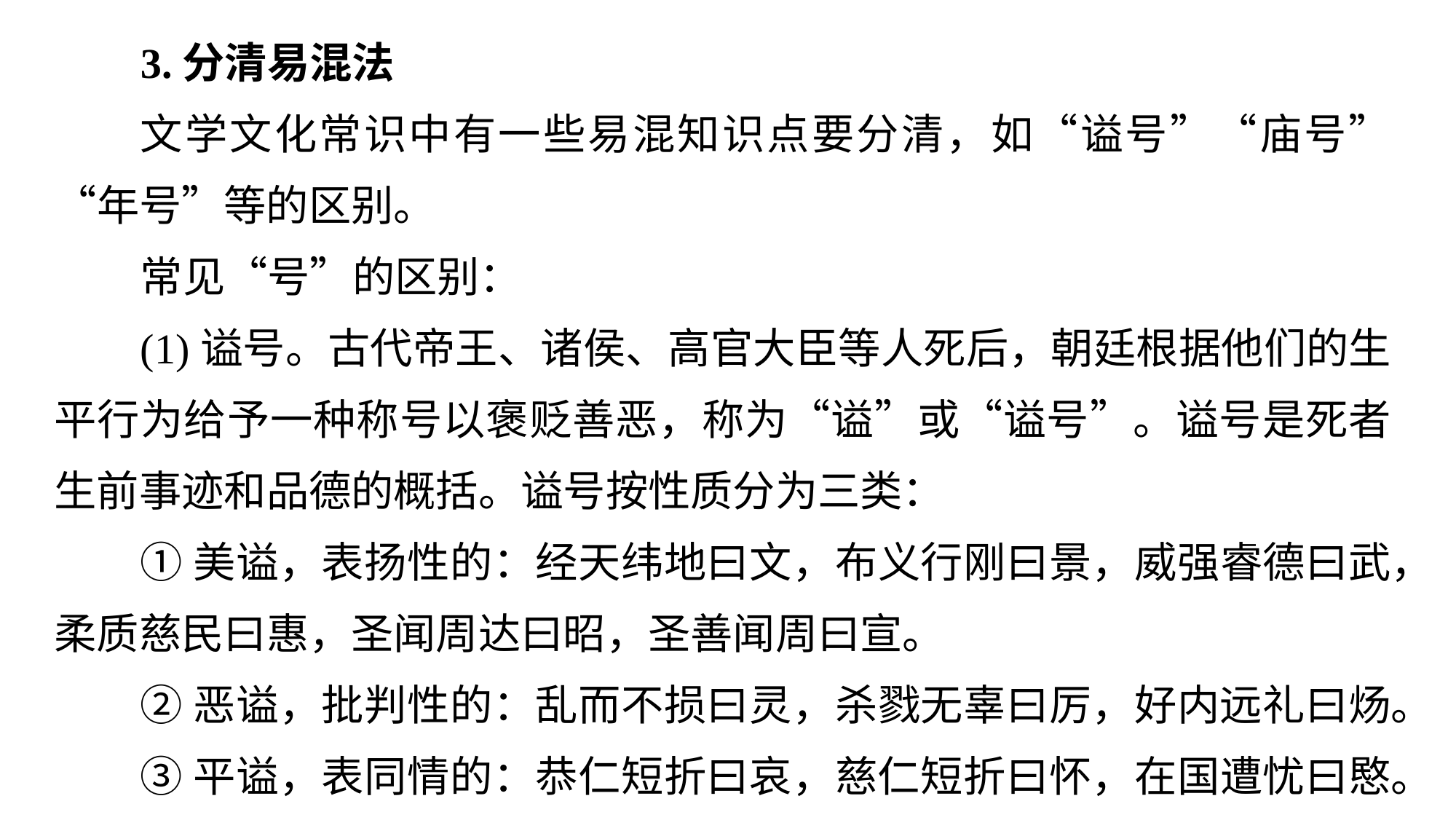

3.分清易混法
文学文化常识中有一些易混知识点要分清，如“谥号”“庙号”“年号”等的区别。
常见“号”的区别：
(1)谥号。古代帝王、诸侯、高官大臣等人死后，朝廷根据他们的生平行为给予一种称号以褒贬善恶，称为“谥”或“谥号”。谥号是死者生前事迹和品德的概括。谥号按性质分为三类：
①美谥，表扬性的：经天纬地曰文，布义行刚曰景，威强睿德曰武，柔质慈民曰惠，圣闻周达曰昭，圣善闻周曰宣。
②恶谥，批判性的：乱而不损曰灵，杀戮无辜曰厉，好内远礼曰炀。
③平谥，表同情的：恭仁短折曰哀，慈仁短折曰怀，在国遭忧曰愍。